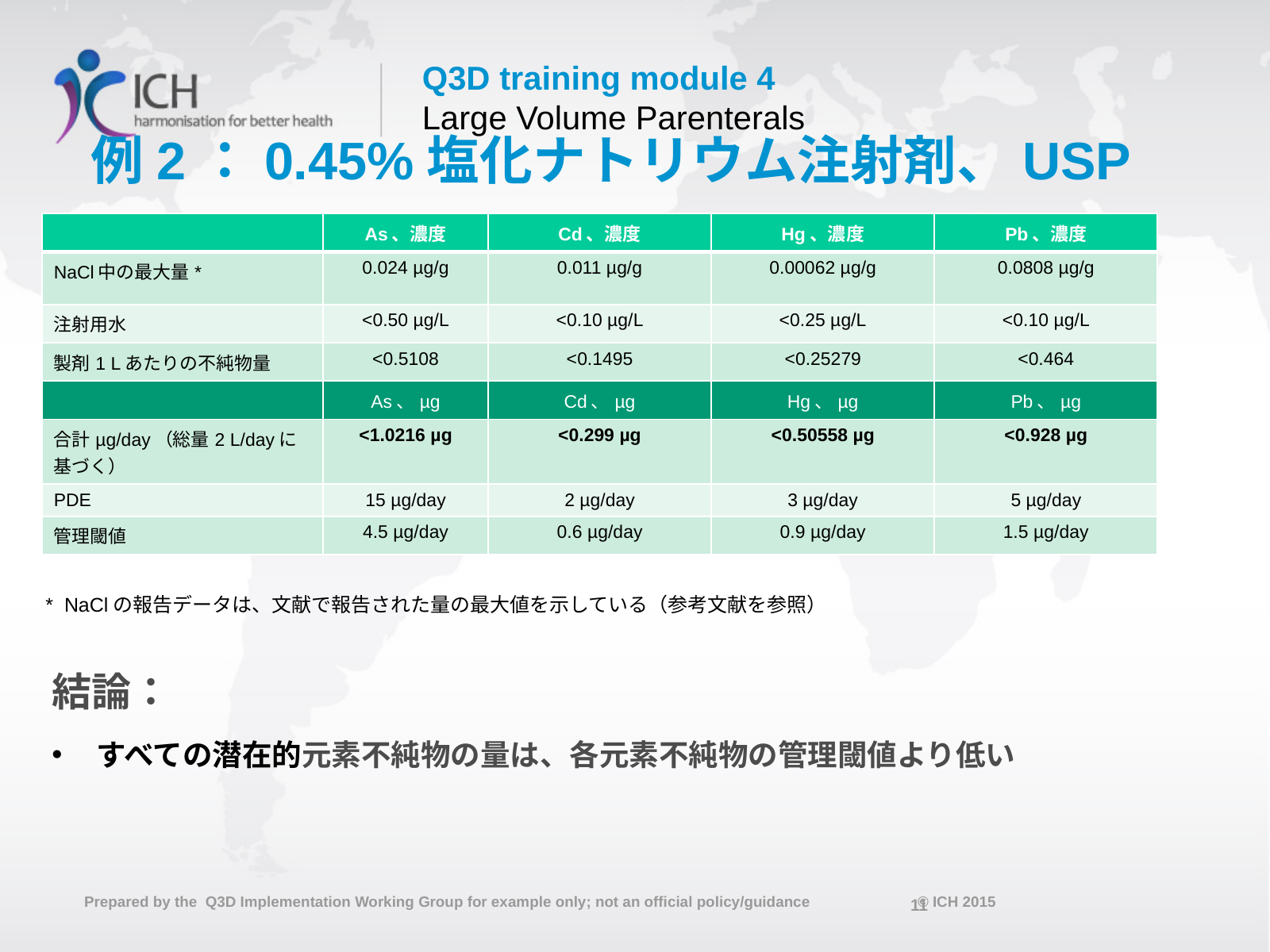

# 例2：0.45%塩化ナトリウム注射剤、USP
|  | As、濃度 | Cd、濃度 | Hg、濃度 | Pb、濃度 |
| --- | --- | --- | --- | --- |
| NaCl中の最大量\* | 0.024 µg/g | 0.011 µg/g | 0.00062 µg/g | 0.0808 µg/g |
| 注射用水 | <0.50 µg/L | <0.10 µg/L | <0.25 µg/L | <0.10 µg/L |
| 製剤1 Lあたりの不純物量 | <0.5108 | <0.1495 | <0.25279 | <0.464 |
|  | As、µg | Cd、µg | Hg、µg | Pb、µg |
| 合計µg/day（総量2 L/dayに基づく） | <1.0216 µg | <0.299 µg | <0.50558 µg | <0.928 µg |
| PDE | 15 µg/day | 2 µg/day | 3 µg/day | 5 µg/day |
| 管理閾値 | 4.5 µg/day | 0.6 µg/day | 0.9 µg/day | 1.5 µg/day |
*  NaClの報告データは、文献で報告された量の最大値を示している（参考文献を参照）
結論：

すべての潜在的元素不純物の量は、各元素不純物の管理閾値より低い
11